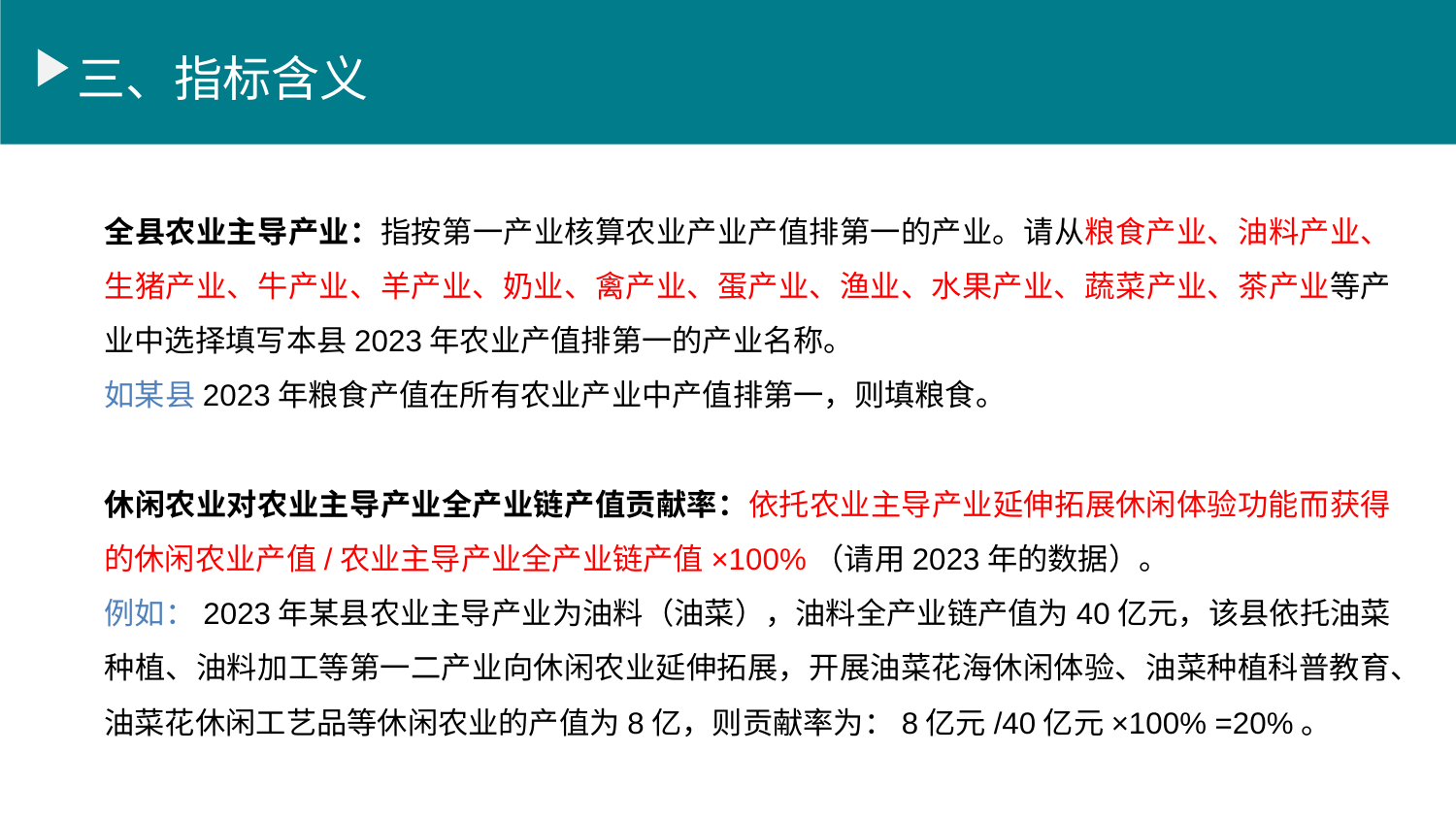

三、指标含义

全县农业主导产业：指按第一产业核算农业产业产值排第一的产业。请从粮食产业、油料产业、生猪产业、牛产业、羊产业、奶业、禽产业、蛋产业、渔业、水果产业、蔬菜产业、茶产业等产业中选择填写本县2023年农业产值排第一的产业名称。
如某县2023年粮食产值在所有农业产业中产值排第一，则填粮食。

休闲农业对农业主导产业全产业链产值贡献率：依托农业主导产业延伸拓展休闲体验功能而获得的休闲农业产值/农业主导产业全产业链产值×100%（请用2023年的数据）。
例如：2023年某县农业主导产业为油料（油菜），油料全产业链产值为40亿元，该县依托油菜种植、油料加工等第一二产业向休闲农业延伸拓展，开展油菜花海休闲体验、油菜种植科普教育、油菜花休闲工艺品等休闲农业的产值为8亿，则贡献率为：8亿元/40亿元×100% =20%。